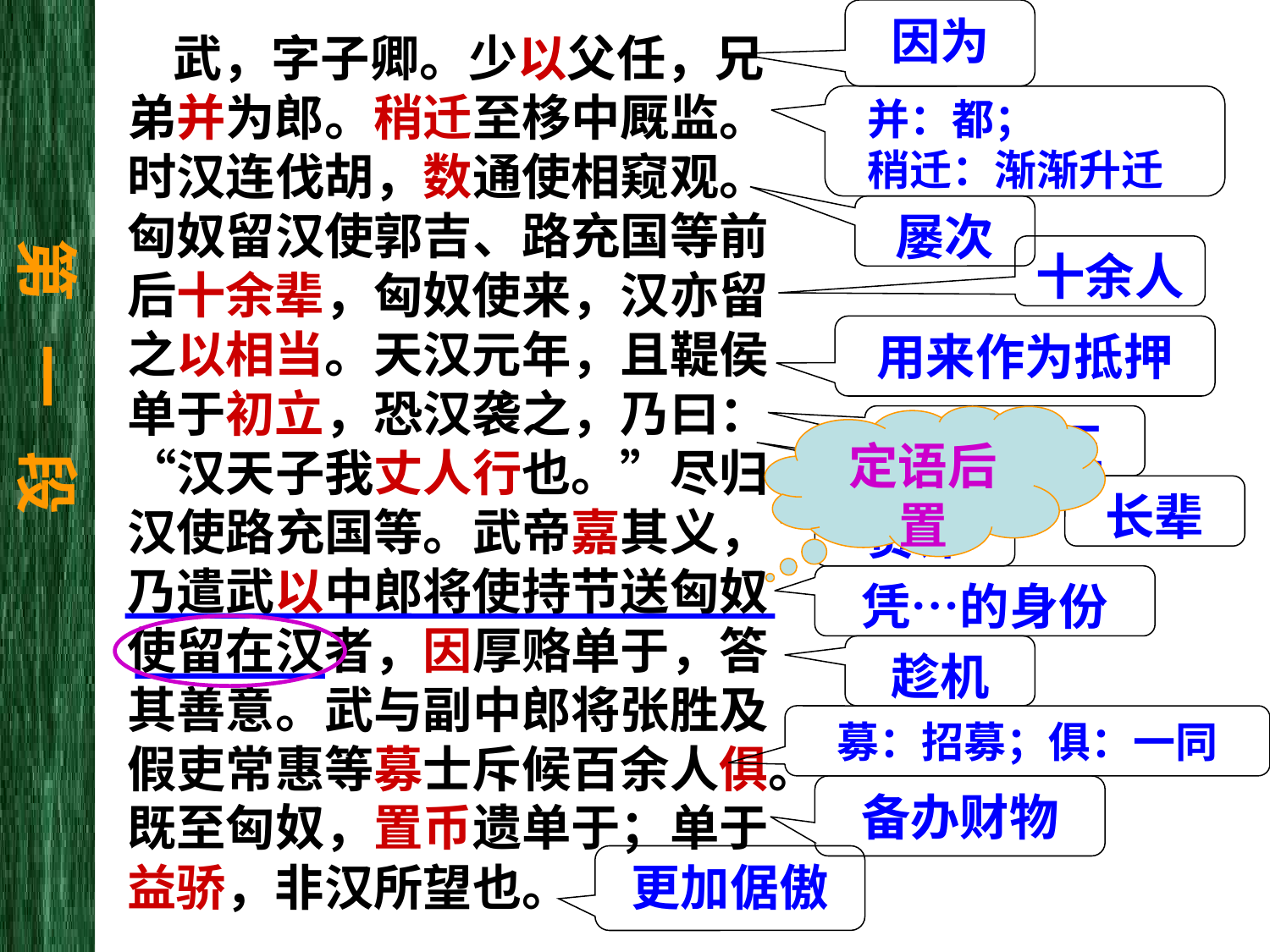

因为
   武，字子卿。少以父任，兄弟并为郎。稍迁至栘中厩监。时汉连伐胡，数通使相窥观。匈奴留汉使郭吉、路充国等前后十余辈，匈奴使来，汉亦留之以相当。天汉元年，且鞮侯单于初立，恐汉袭之，乃曰：“汉天子我丈人行也。”尽归汉使路充国等。武帝嘉其义，乃遣武以中郎将使持节送匈奴使留在汉者，因厚赂单于，答其善意。武与副中郎将张胜及假吏常惠等募士斥候百余人俱。既至匈奴，置币遗单于；单于益骄，非汉所望也。

并：都；
稍迁：渐渐升迁
屡次
第   一   段
十余人
用来作为抵押
定语后置
初立为王
长辈
赞许
凭…的身份

趁机

募：招募；俱：一同
备办财物
更加倨傲